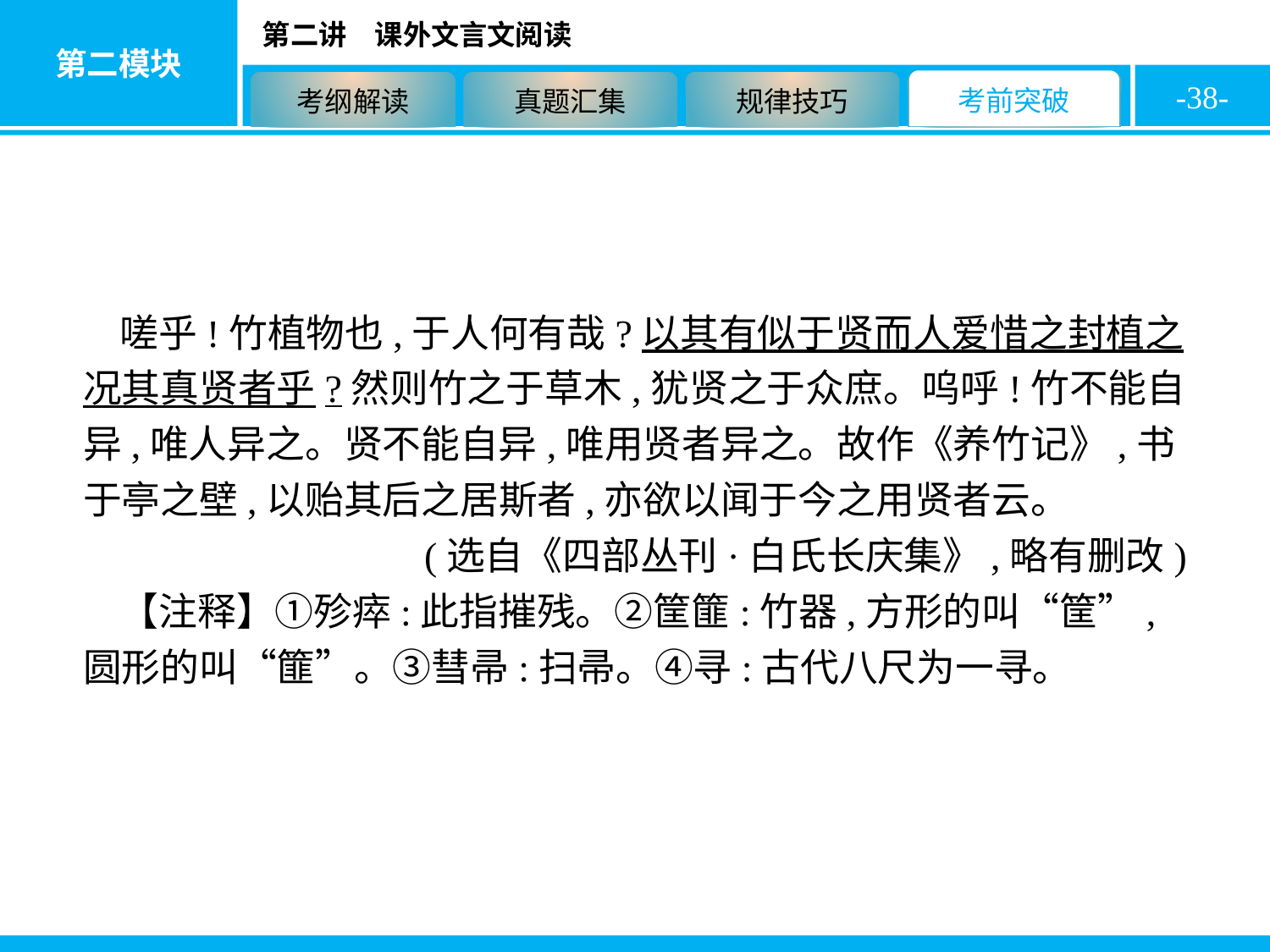

-38-
嗟乎!竹植物也,于人何有哉?以其有似于贤而人爱惜之封植之况其真贤者乎?然则竹之于草木,犹贤之于众庶。呜呼!竹不能自异,唯人异之。贤不能自异,唯用贤者异之。故作《养竹记》,书于亭之壁,以贻其后之居斯者,亦欲以闻于今之用贤者云。
(选自《四部丛刊·白氏长庆集》,略有删改)
【注释】①殄瘁:此指摧残。②筐篚:竹器,方形的叫“筐”,圆形的叫“篚”。③彗帚:扫帚。④寻:古代八尺为一寻。